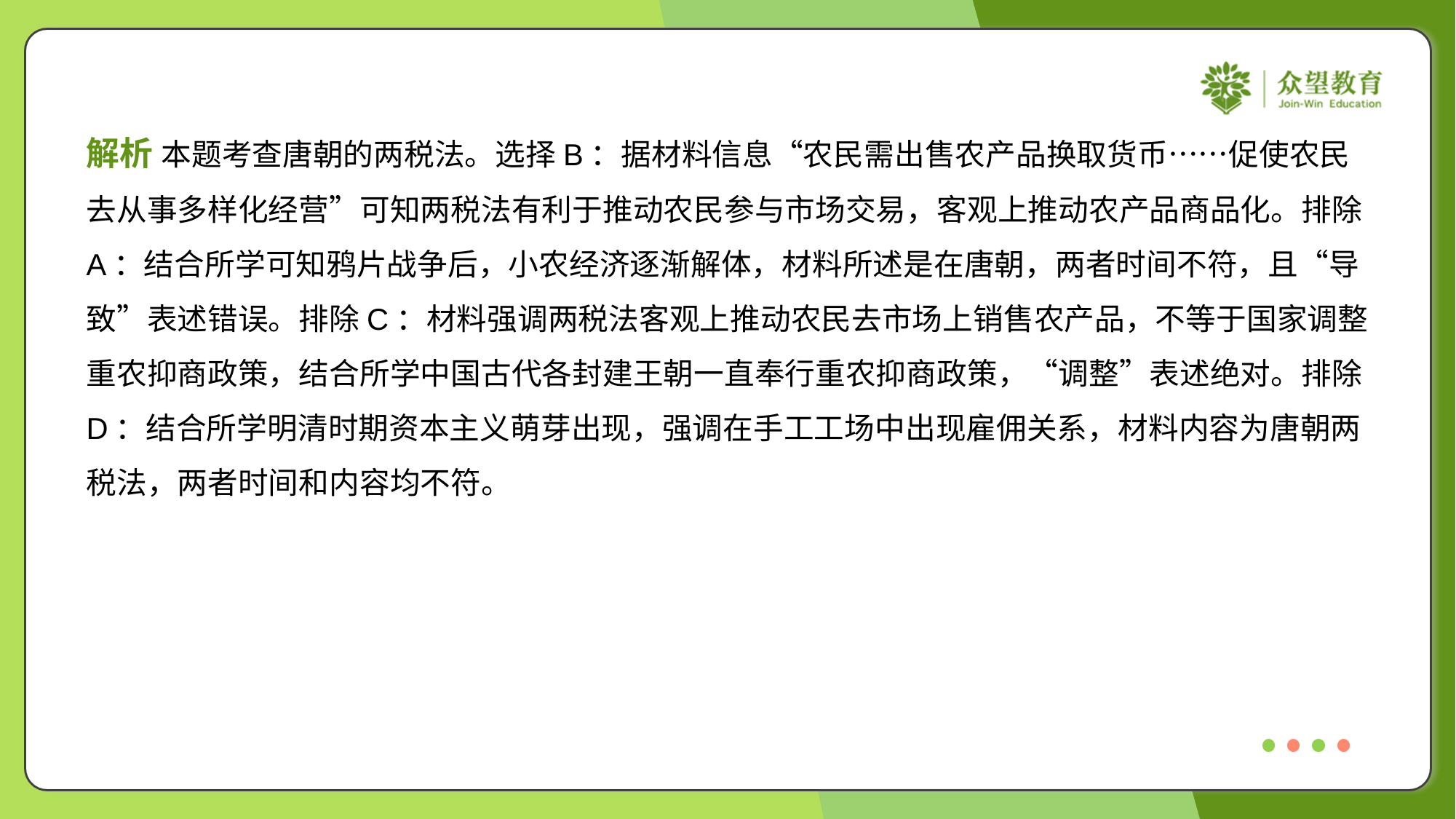

解析 本题考查唐朝的两税法。选择B：据材料信息“农民需出售农产品换取货币……促使农民
去从事多样化经营”可知两税法有利于推动农民参与市场交易，客观上推动农产品商品化。排除
A：结合所学可知鸦片战争后，小农经济逐渐解体，材料所述是在唐朝，两者时间不符，且“导
致”表述错误。排除C：材料强调两税法客观上推动农民去市场上销售农产品，不等于国家调整
重农抑商政策，结合所学中国古代各封建王朝一直奉行重农抑商政策，“调整”表述绝对。排除
D：结合所学明清时期资本主义萌芽出现，强调在手工工场中出现雇佣关系，材料内容为唐朝两
税法，两者时间和内容均不符。